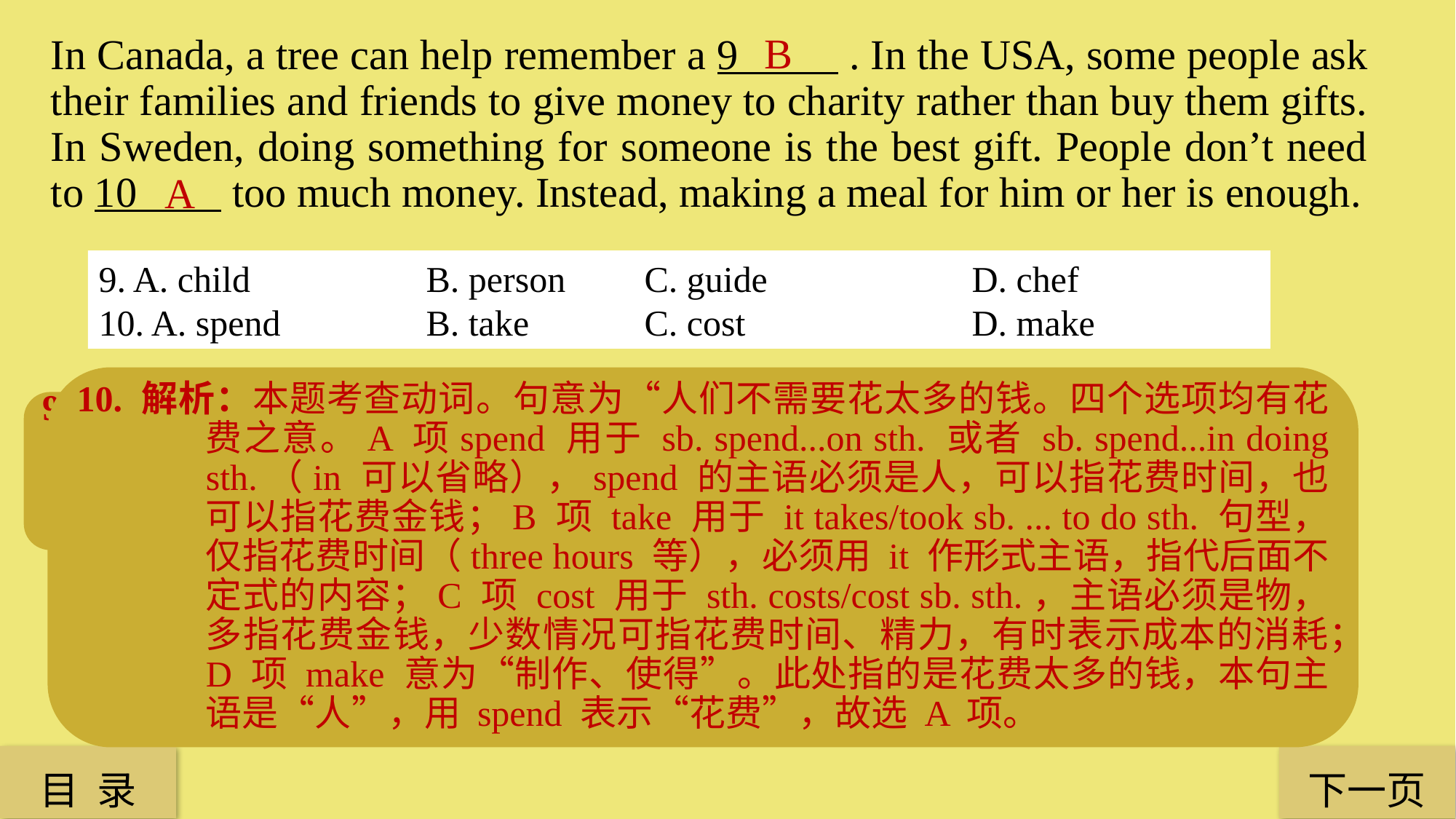

B
In Canada, a tree can help remember a 9          . In the USA, some people ask their families and friends to give money to charity rather than buy them gifts. In Sweden, doing something for someone is the best gift. People don’t need to 10         too much money. Instead, making a meal for him or her is enough.
A
9. A. child 		B. person 	C. guide 		D. chef
10. A. spend 		B. take 	C. cost 		D. make
10. 解析：本题考查动词。句意为“人们不需要花太多的钱。四个选项均有花费之意。A 项spend 用于 sb. spend...on sth. 或者 sb. spend...in doing sth.（in 可以省略），spend 的主语必须是人，可以指花费时间，也可以指花费金钱；B 项 take 用于 it takes/took sb. ... to do sth. 句型，仅指花费时间（three hours 等），必须用 it 作形式主语，指代后面不定式的内容；C 项 cost 用于 sth. costs/cost sb. sth.，主语必须是物，多指花费金钱，少数情况可指花费时间、精力，有时表示成本的消耗；D 项 make 意为“制作、使得”。此处指的是花费太多的钱，本句主语是“人”，用 spend 表示“花费”，故选 A 项。
9. 解析：本题考查名词。句意为“在加拿大，一棵树可以帮助记住一个人”。A 项意为“孩子”；B 项意为“人”；C 项意为“导游”；D 项意为“厨师”。此处指的是，在加拿大，一棵树有助于记住送礼物的那个人，故选 B 项。